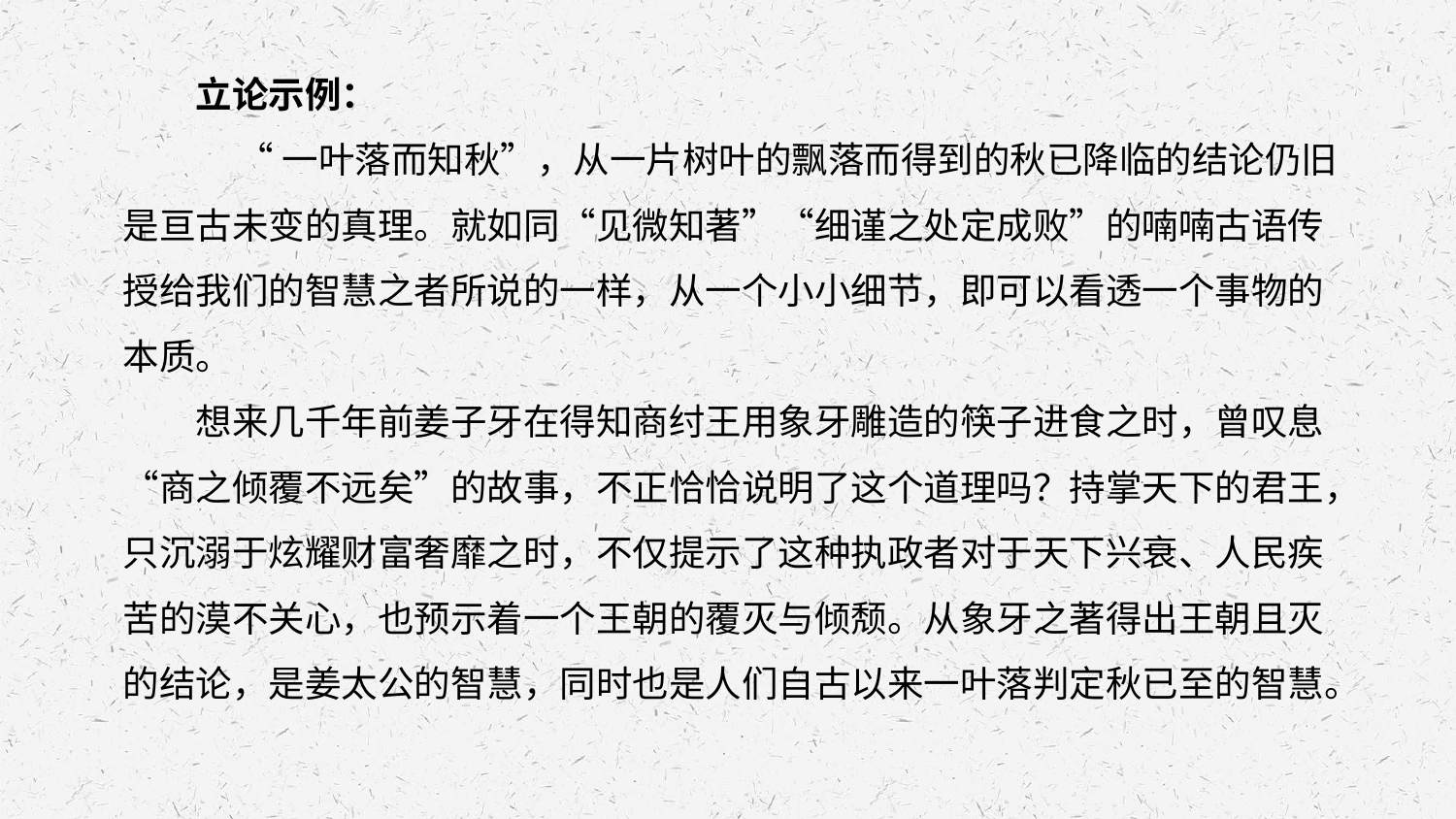

立论示例：
     “一叶落而知秋”，从一片树叶的飘落而得到的秋已降临的结论仍旧是亘古未变的真理。就如同“见微知著”“细谨之处定成败”的喃喃古语传授给我们的智慧之者所说的一样，从一个小小细节，即可以看透一个事物的本质。
想来几千年前姜子牙在得知商纣王用象牙雕造的筷子进食之时，曾叹息“商之倾覆不远矣”的故事，不正恰恰说明了这个道理吗？持掌天下的君王，只沉溺于炫耀财富奢靡之时，不仅提示了这种执政者对于天下兴衰、人民疾苦的漠不关心，也预示着一个王朝的覆灭与倾颓。从象牙之著得出王朝且灭的结论，是姜太公的智慧，同时也是人们自古以来一叶落判定秋已至的智慧。